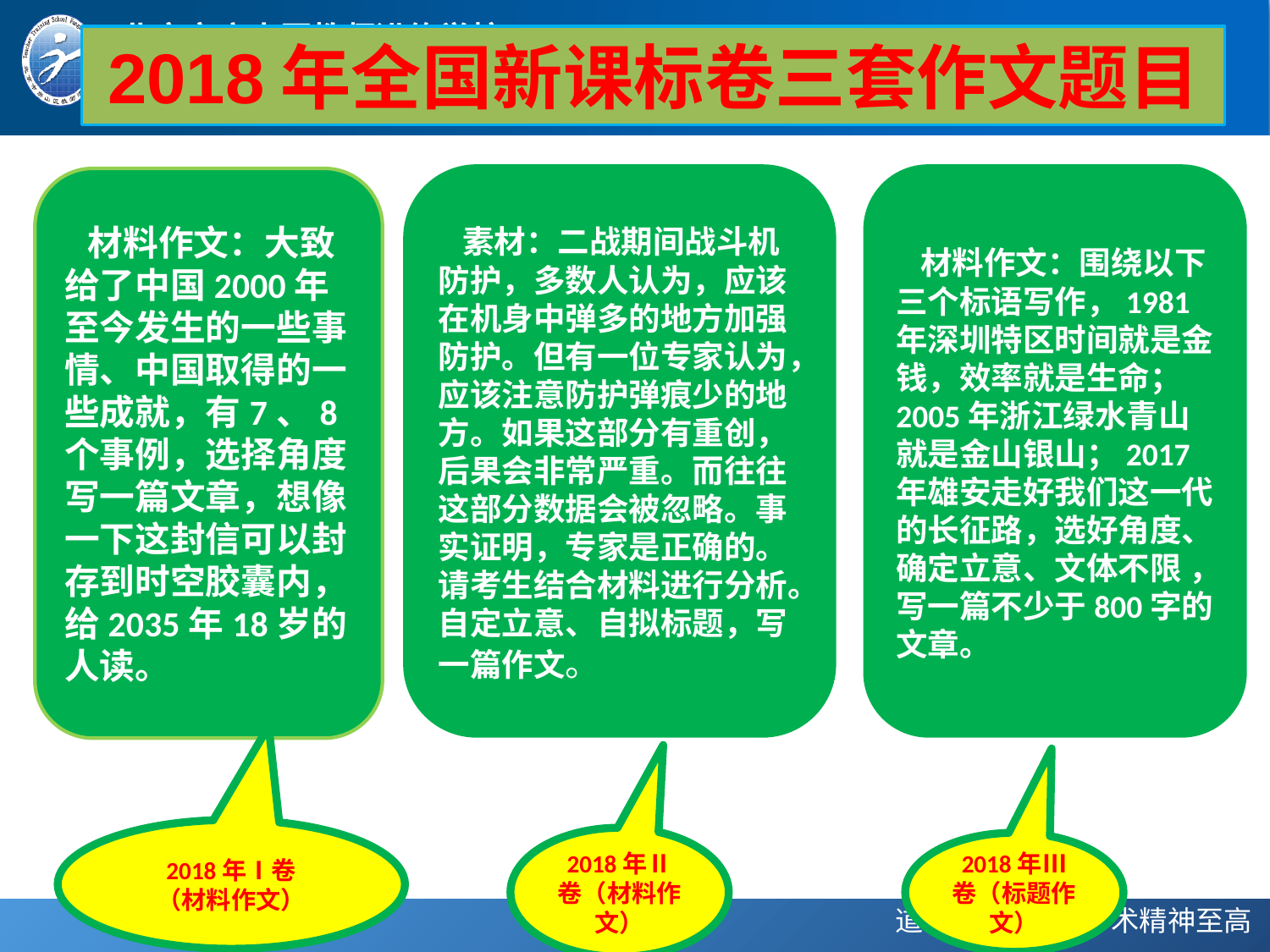

# 2018年全国新课标卷三套作文题目
  素材：二战期间战斗机防护，多数人认为，应该在机身中弹多的地方加强防护。但有一位专家认为，应该注意防护弹痕少的地方。如果这部分有重创，后果会非常严重。而往往这部分数据会被忽略。事实证明，专家是正确的。请考生结合材料进行分析。自定立意、自拟标题，写一篇作文。
  材料作文：围绕以下三个标语写作，1981年深圳特区时间就是金钱，效率就是生命；2005年浙江绿水青山就是金山银山；2017年雄安走好我们这一代的长征路，选好角度、确定立意、文体不限 ，写一篇不少于800字的文章。
  材料作文：大致给了中国2000年至今发生的一些事情、中国取得的一些成就，有7、8个事例，选择角度写一篇文章，想像一下这封信可以封存到时空胶囊内，给2035年18岁的人读。
2018年Ⅰ卷
（材料作文）
2018年Ⅱ卷（材料作文）
2018年Ⅲ卷（标题作文）